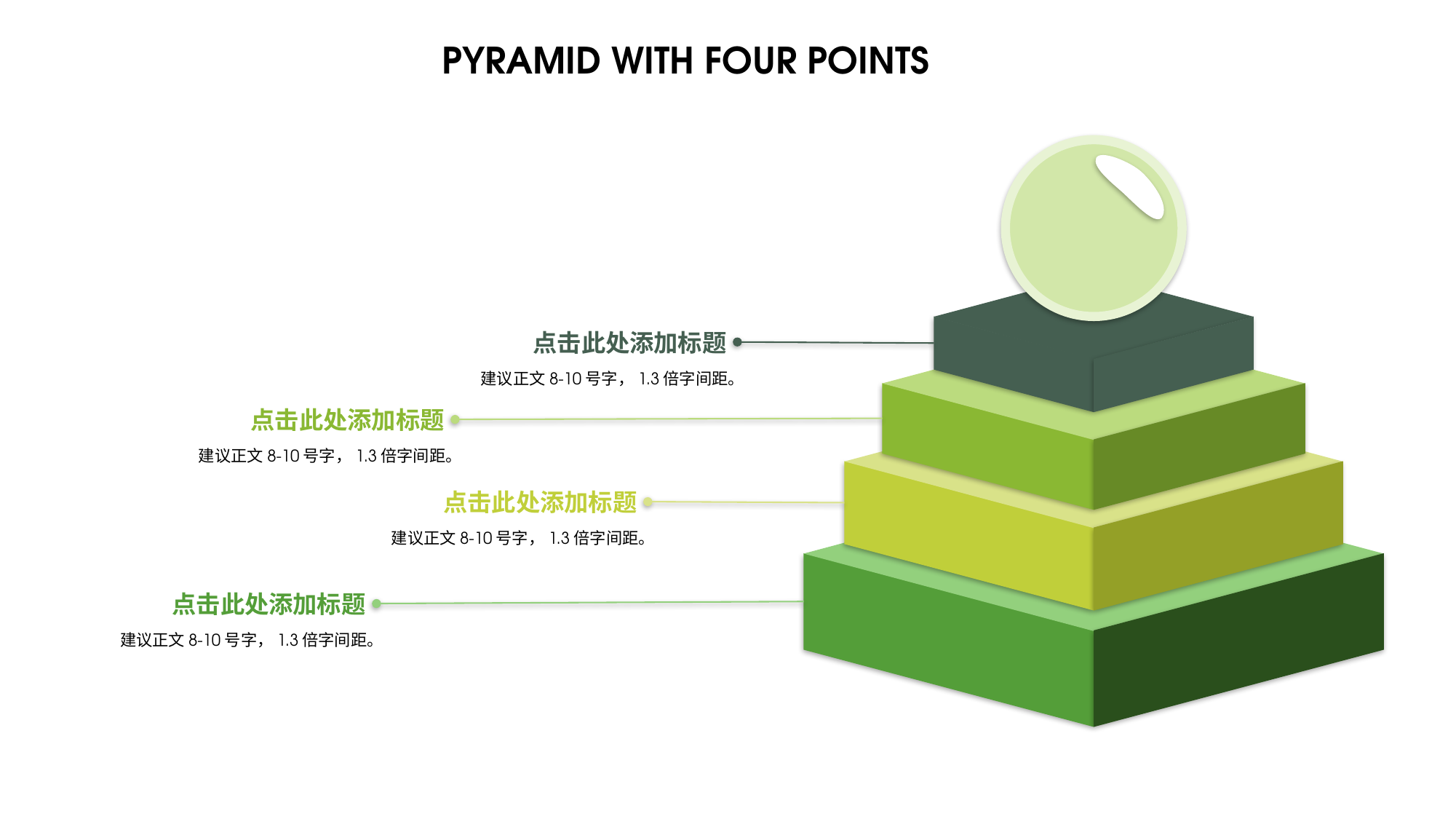

PYRAMID WITH FOUR POINTS

点击此处添加标题

建议正文8-10号字，1.3倍字间距。

点击此处添加标题
建议正文8-10号字，1.3倍字间距。

点击此处添加标题
建议正文8-10号字，1.3倍字间距。
点击此处添加标题
建议正文8-10号字，1.3倍字间距。